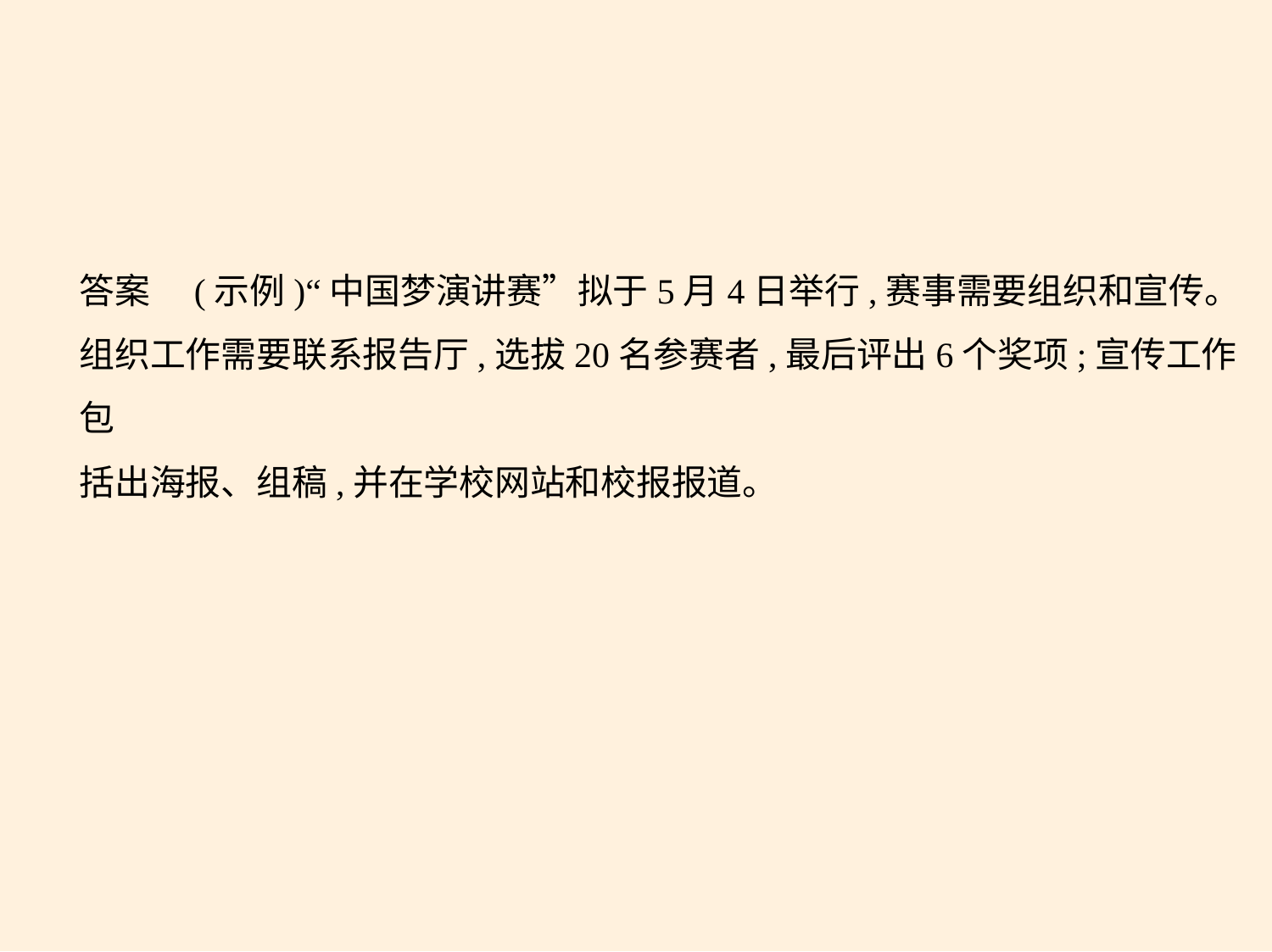

答案　(示例)“中国梦演讲赛”拟于5月4日举行,赛事需要组织和宣传。
组织工作需要联系报告厅,选拔20名参赛者,最后评出6个奖项;宣传工作包
括出海报、组稿,并在学校网站和校报报道。